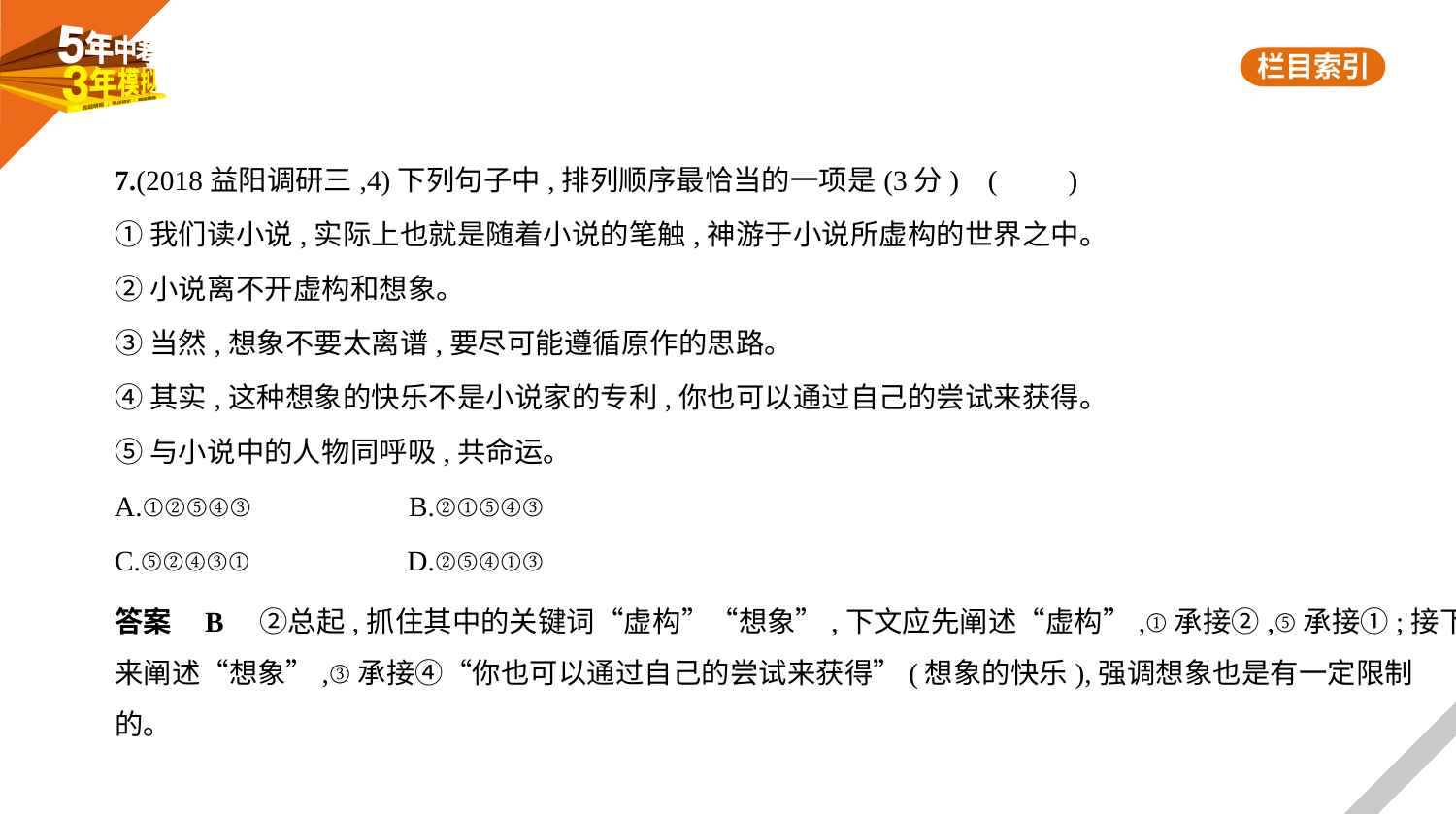

7.(2018益阳调研三,4)下列句子中,排列顺序最恰当的一项是(3分) (　　)
①我们读小说,实际上也就是随着小说的笔触,神游于小说所虚构的世界之中。
②小说离不开虚构和想象。
③当然,想象不要太离谱,要尽可能遵循原作的思路。
④其实,这种想象的快乐不是小说家的专利,你也可以通过自己的尝试来获得。
⑤与小说中的人物同呼吸,共命运。
A.①②⑤④③　　　　　B.②①⑤④③
C.⑤②④③①　　　　　D.②⑤④①③
答案    B　②总起,抓住其中的关键词“虚构”“想象”,下文应先阐述“虚构”,①承接②,⑤承接①;接下
来阐述“想象”,③承接④“你也可以通过自己的尝试来获得”(想象的快乐),强调想象也是有一定限制
的。